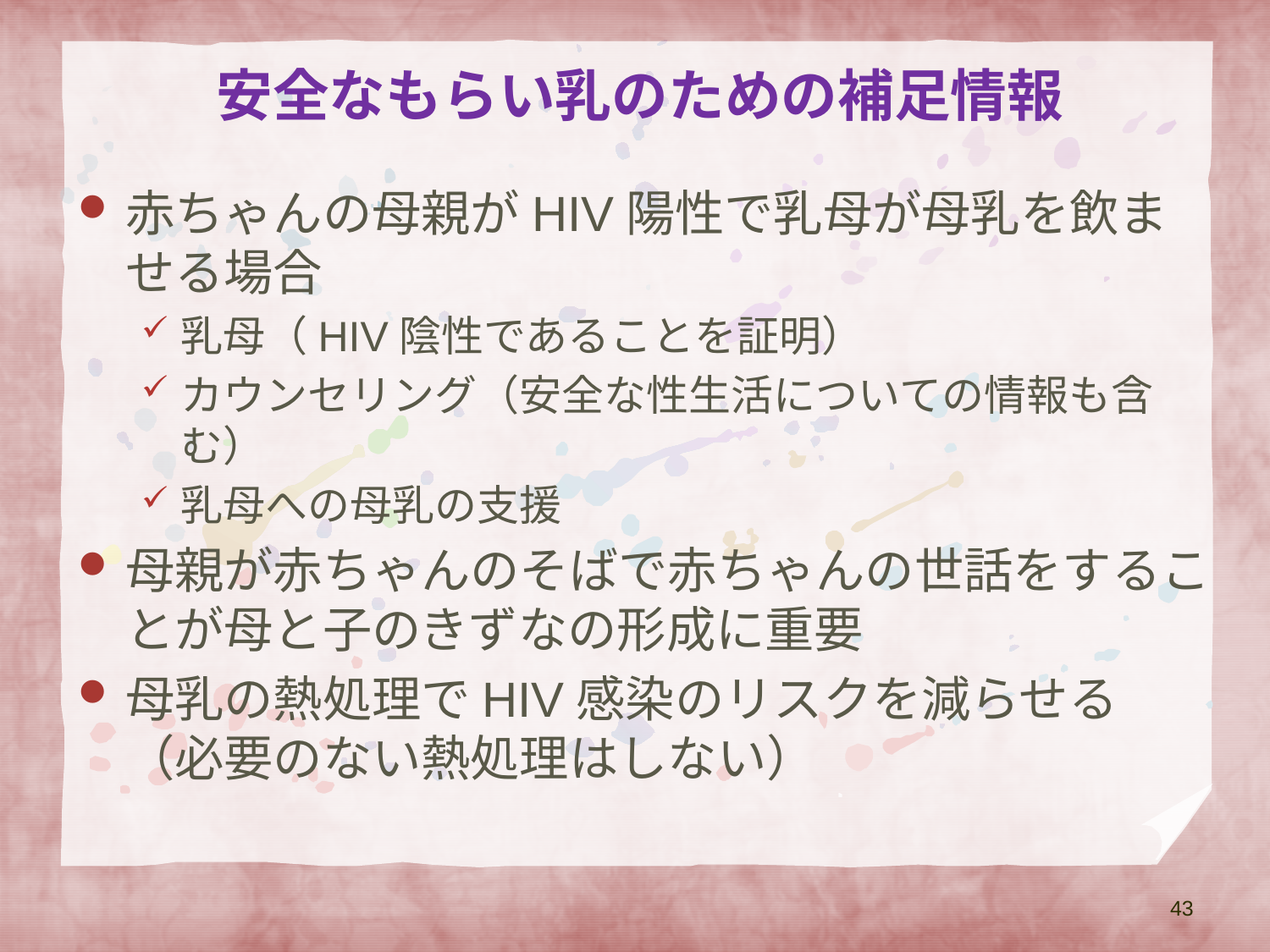

# 安全なもらい乳のための補足情報
赤ちゃんの母親がHIV陽性で乳母が母乳を飲ませる場合
乳母（HIV陰性であることを証明）
カウンセリング（安全な性生活についての情報も含む）
乳母への母乳の支援
母親が赤ちゃんのそばで赤ちゃんの世話をすることが母と子のきずなの形成に重要
母乳の熱処理でHIV感染のリスクを減らせる（必要のない熱処理はしない）

43